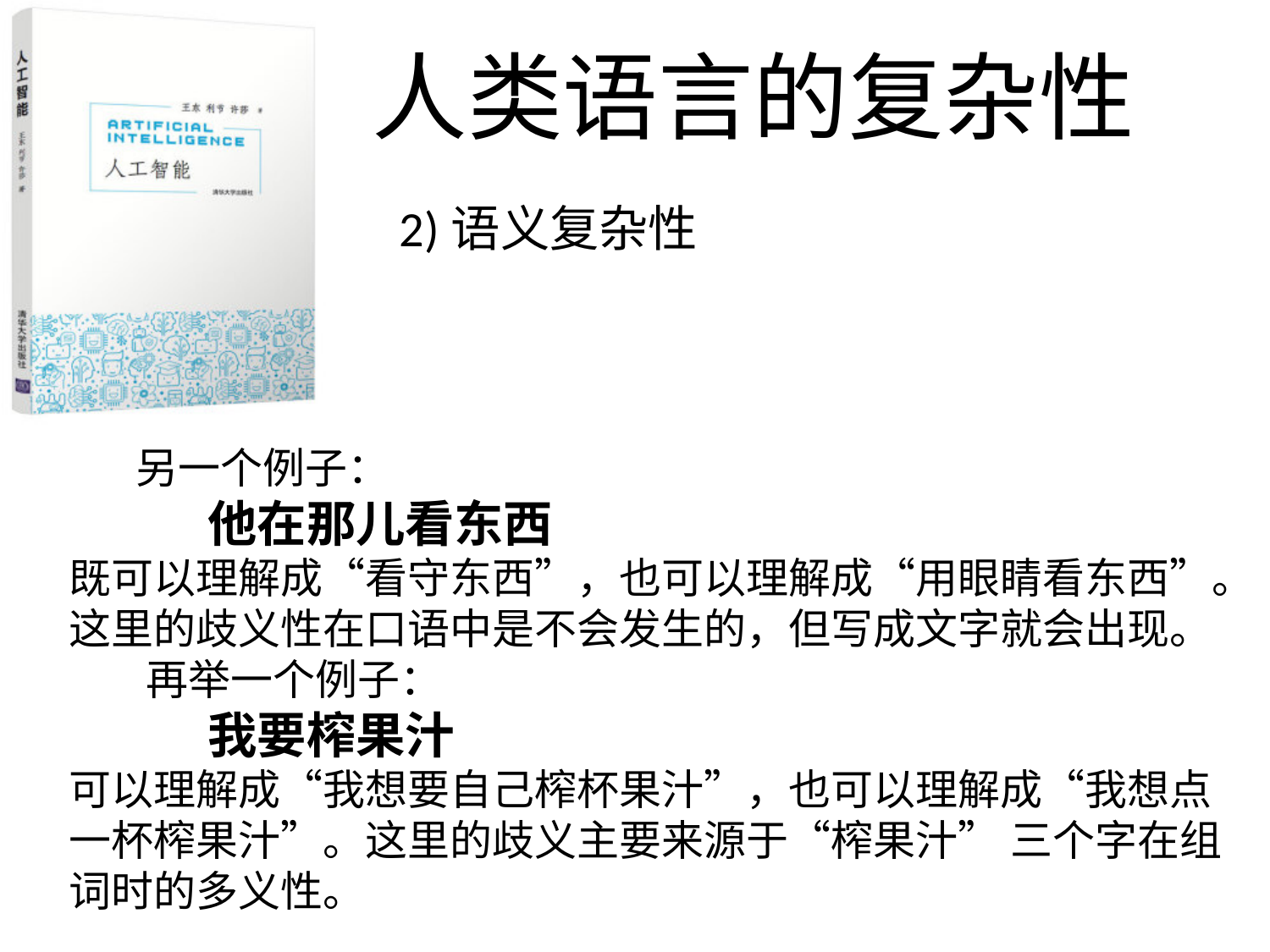

人类语言的复杂性
2)语义复杂性
      另一个例子：
             他在那儿看东西
既可以理解成“看守东西”，也可以理解成“用眼睛看东西”。这里的歧义性在口语中是不会发生的，但写成文字就会出现。
       再举一个例子：
             我要榨果汁
可以理解成“我想要自己榨杯果汁”，也可以理解成“我想点一杯榨果汁”。这里的歧义主要来源于“榨果汁” 三个字在组词时的多义性。